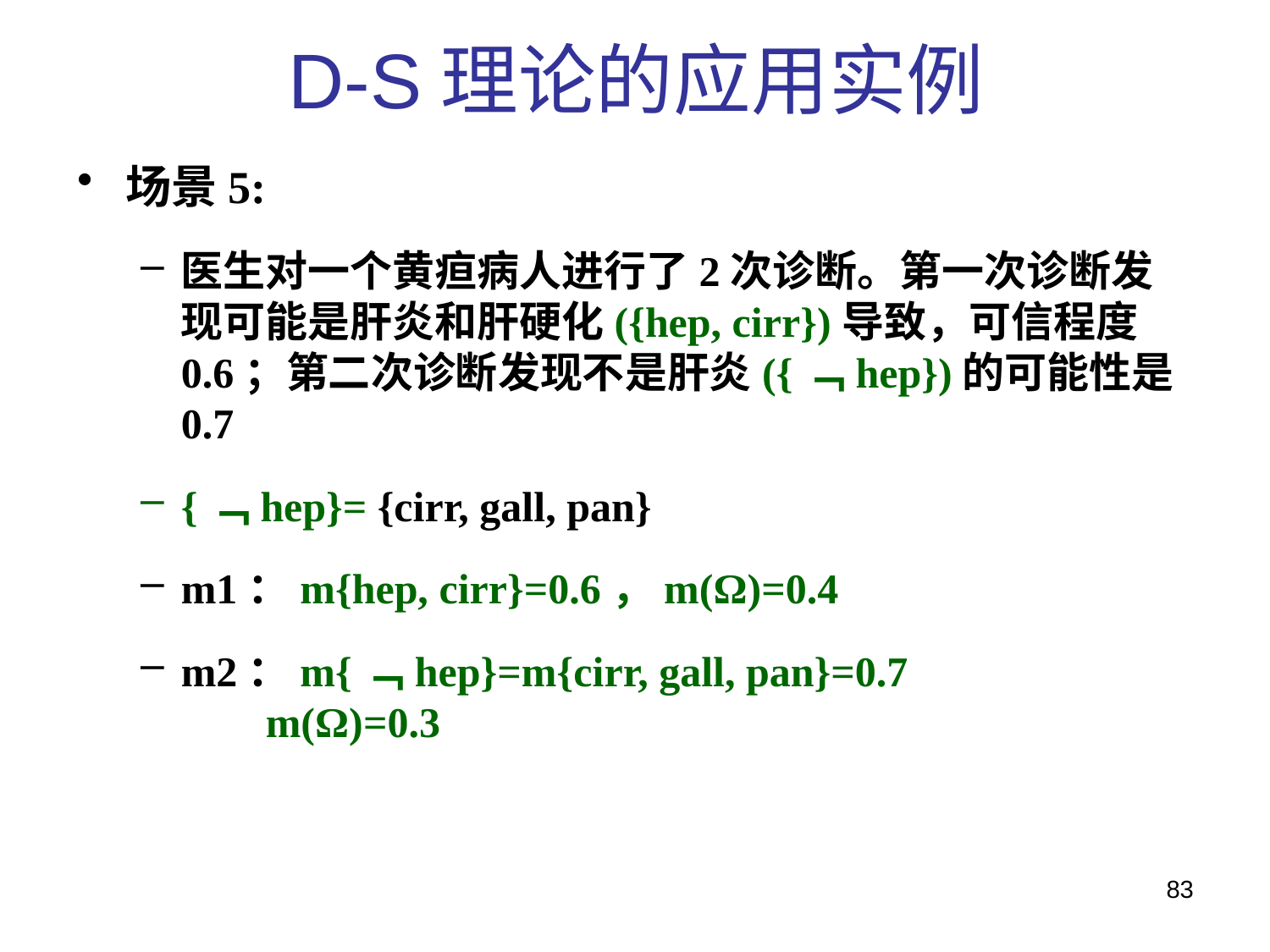

# D-S理论的应用实例
场景5:
医生对一个黄疸病人进行了2次诊断。第一次诊断发现可能是肝炎和肝硬化({hep, cirr})导致，可信程度0.6；第二次诊断发现不是肝炎({﹁hep})的可能性是0.7
{﹁hep}= {cirr, gall, pan}
m1：m{hep, cirr}=0.6，m(Ω)=0.4
m2：m{﹁hep}=m{cirr, gall, pan}=0.7
        m(Ω)=0.3

83